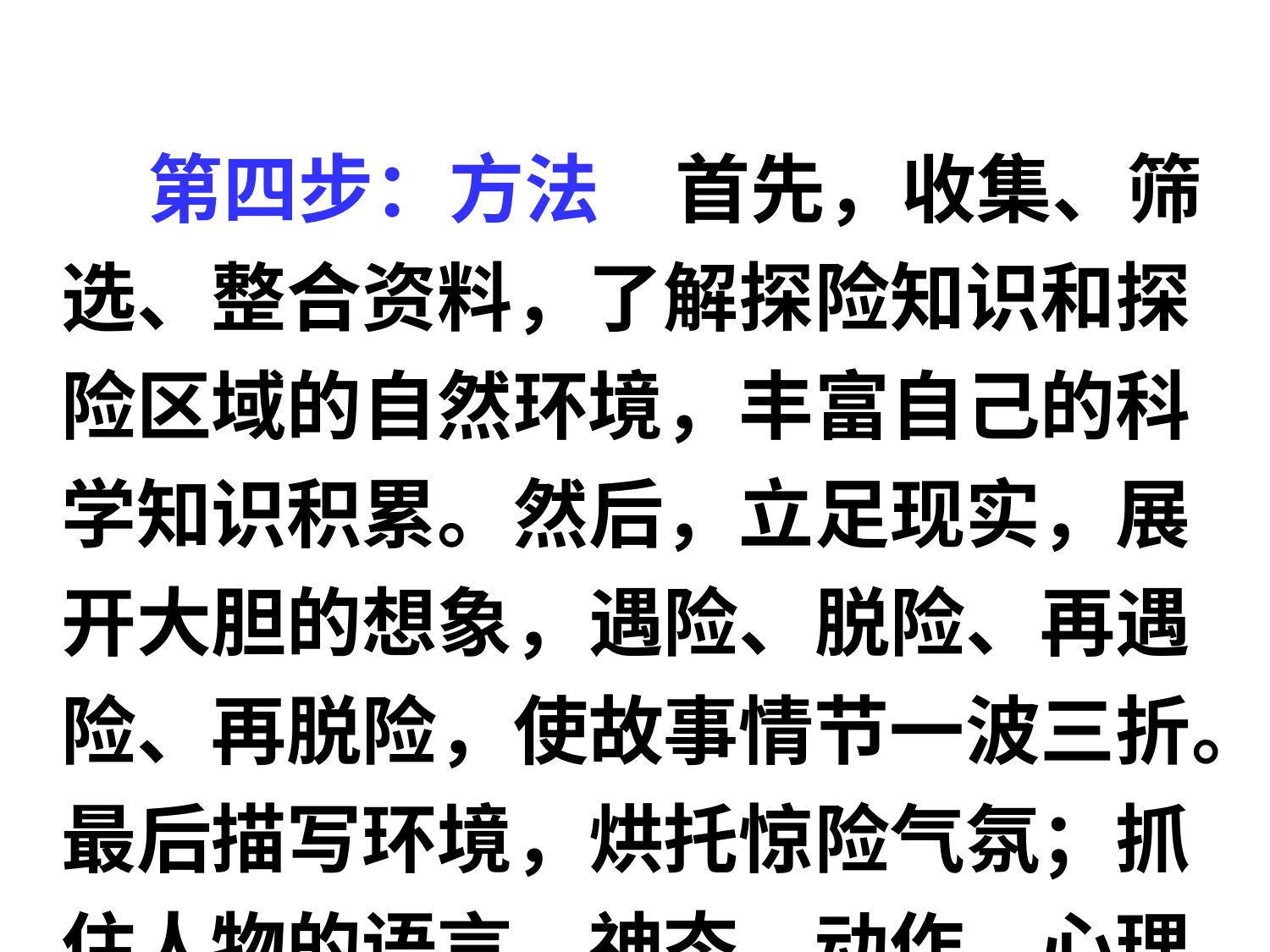

第四步：方法　首先，收集、筛选、整合资料，了解探险知识和探险区域的自然环境，丰富自己的科学知识积累。然后，立足现实，展开大胆的想象，遇险、脱险、再遇险、再脱险，使故事情节一波三折。最后描写环境，烘托惊险气氛；抓住人物的语言、神态、动作、心理等，写出探险的紧张、刺激。